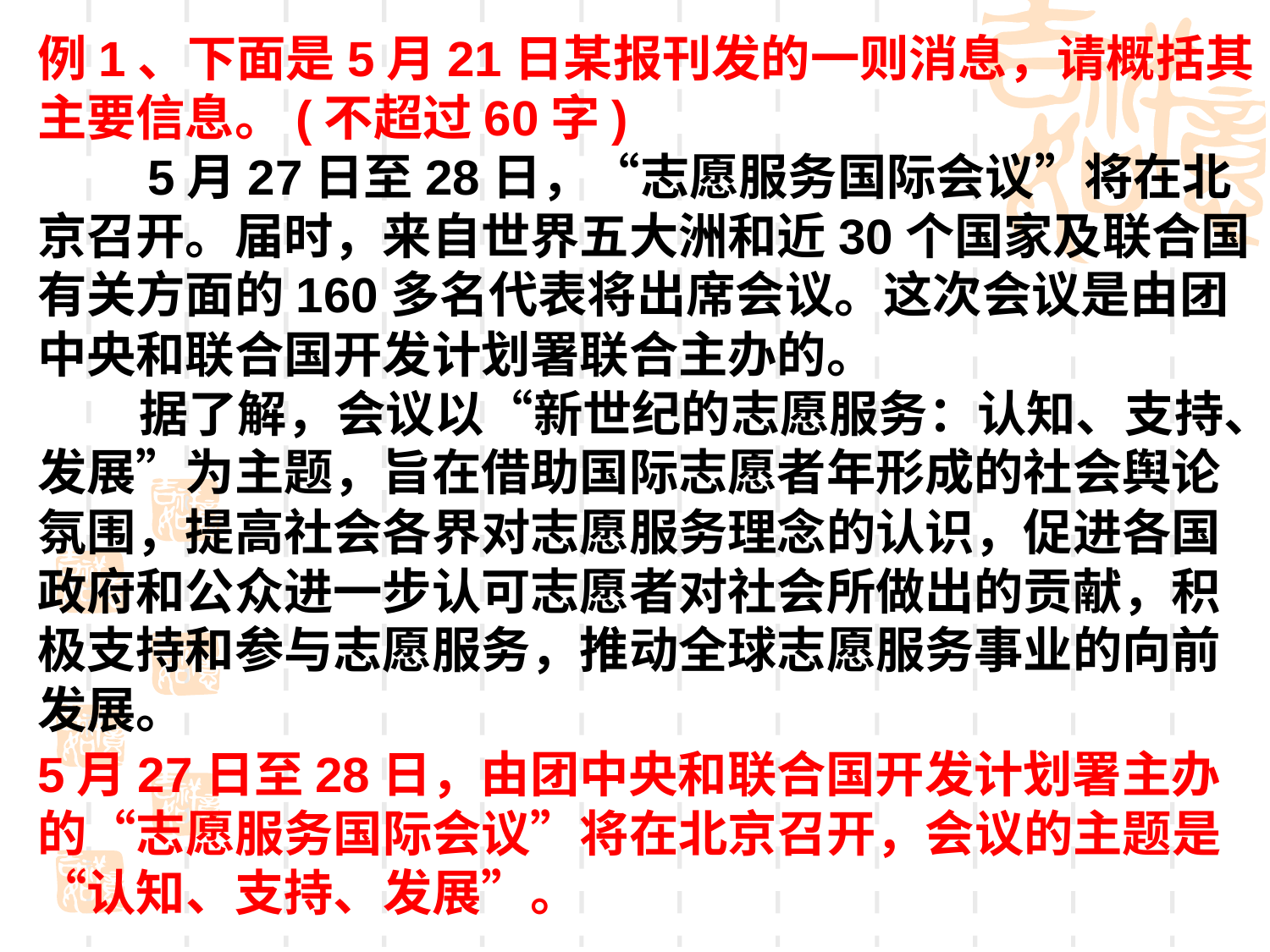

例1、下面是5月21日某报刊发的一则消息，请概括其主要信息。(不超过60字)
        5月27日至28日，“志愿服务国际会议”将在北京召开。届时，来自世界五大洲和近30个国家及联合国有关方面的160多名代表将出席会议。这次会议是由团中央和联合国开发计划署联合主办的。
        据了解，会议以“新世纪的志愿服务：认知、支持、发展”为主题，旨在借助国际志愿者年形成的社会舆论氛围，提高社会各界对志愿服务理念的认识，促进各国政府和公众进一步认可志愿者对社会所做出的贡献，积极支持和参与志愿服务，推动全球志愿服务事业的向前发展。
5月27日至28日，由团中央和联合国开发计划署主办的“志愿服务国际会议”将在北京召开，会议的主题是“认知、支持、发展”。